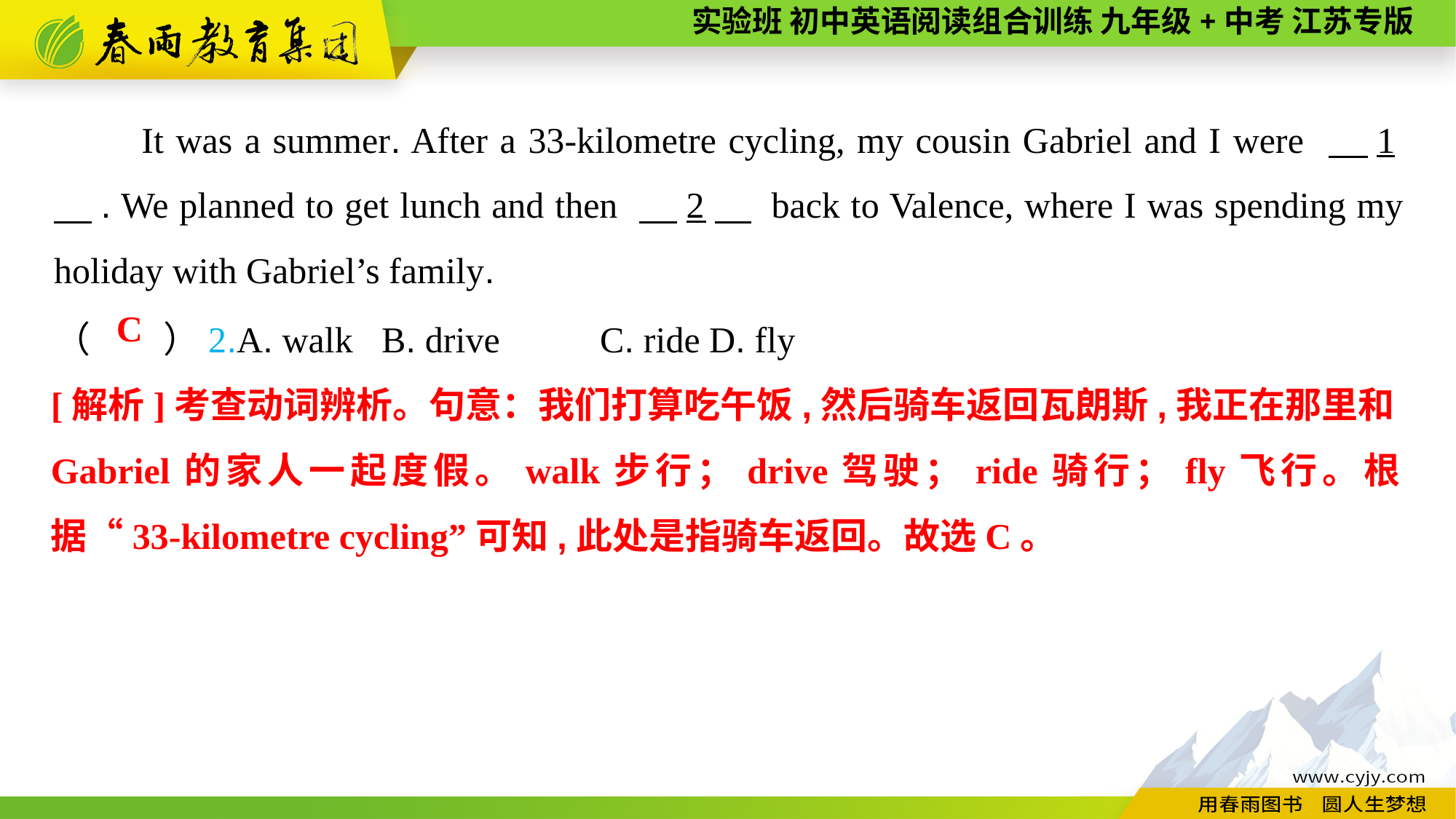

It was a summer. After a 33-kilometre cycling, my cousin Gabriel and I were 　1　. We planned to get lunch and then 　2　 back to Valence, where I was spending my holiday with Gabriel’s family.
（　　）2.A. walk	B. drive	C. ride	D. fly
C
[解析]考查动词辨析。句意：我们打算吃午饭,然后骑车返回瓦朗斯,我正在那里和Gabriel的家人一起度假。walk步行；drive驾驶；ride骑行；fly飞行。根据“33-kilometre cycling”可知,此处是指骑车返回。故选C。